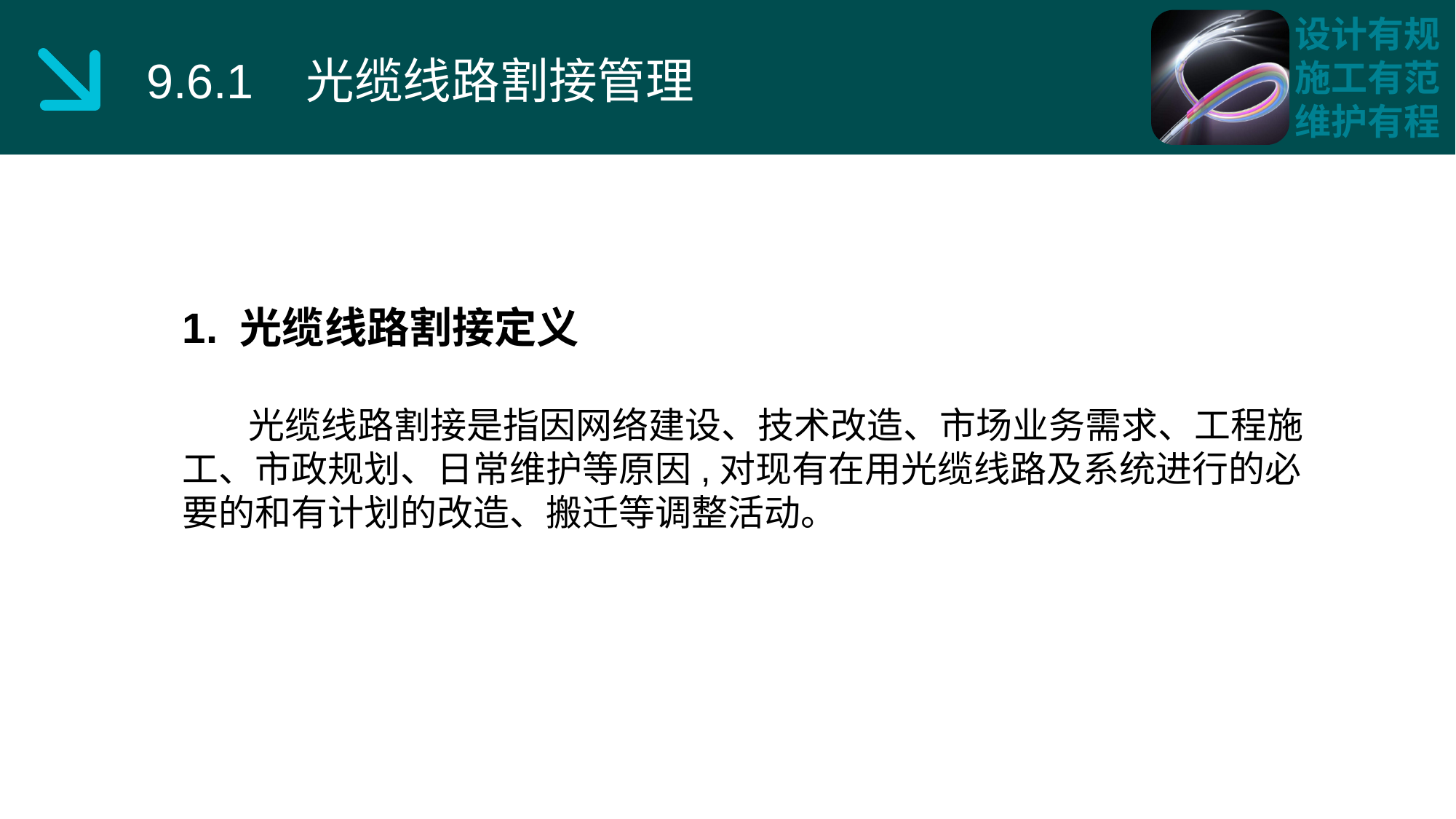

9.6.1   光缆线路割接管理

1. 光缆线路割接定义

       光缆线路割接是指因网络建设、技术改造、市场业务需求、工程施工、市政规划、日常维护等原因,对现有在用光缆线路及系统进行的必要的和有计划的改造、搬迁等调整活动。